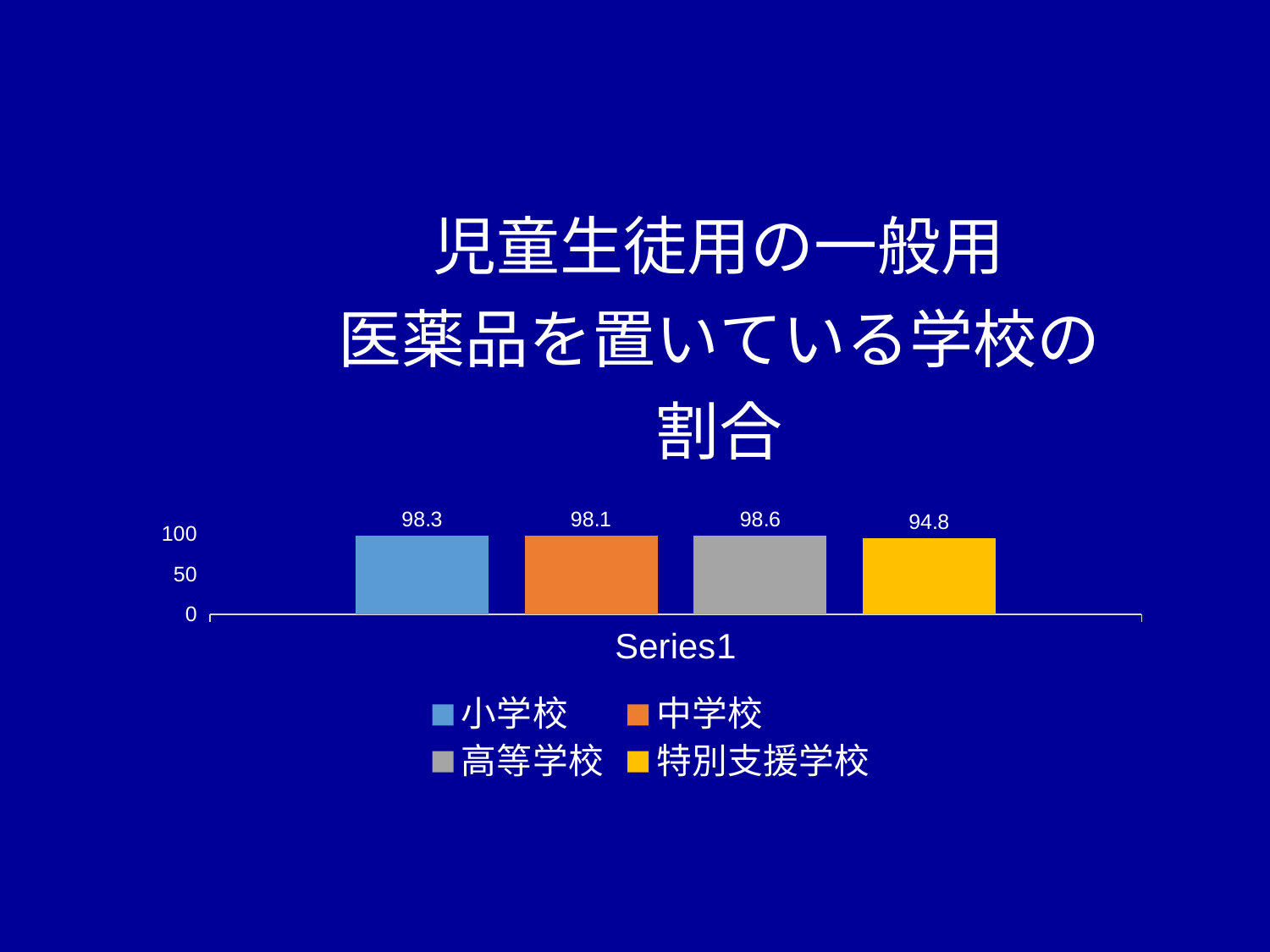

### Chart: 児童生徒用の一般用
医薬品を置いている学校の割合

| Category | 小学校 | 中学校 | 高等学校 | 特別支援学校 |
|---|---|---|---|---|
|  | 98.3 | 98.1 | 98.6 | 94.8 |